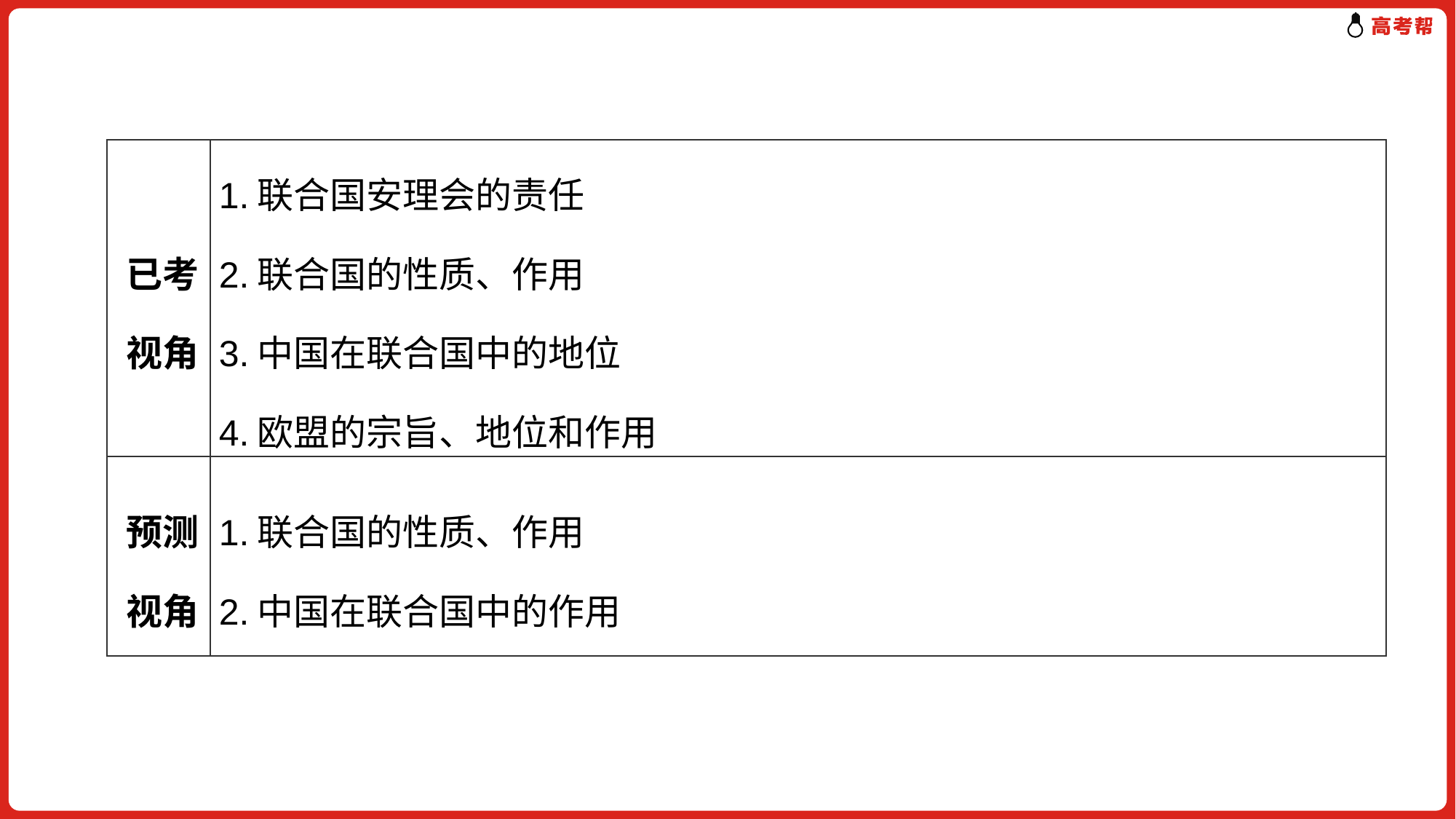

| 已考视角 | 1.联合国安理会的责任 2.联合国的性质、作用 3.中国在联合国中的地位 4.欧盟的宗旨、地位和作用 |
| --- | --- |
| 预测视角 | 1.联合国的性质、作用 2.中国在联合国中的作用 |